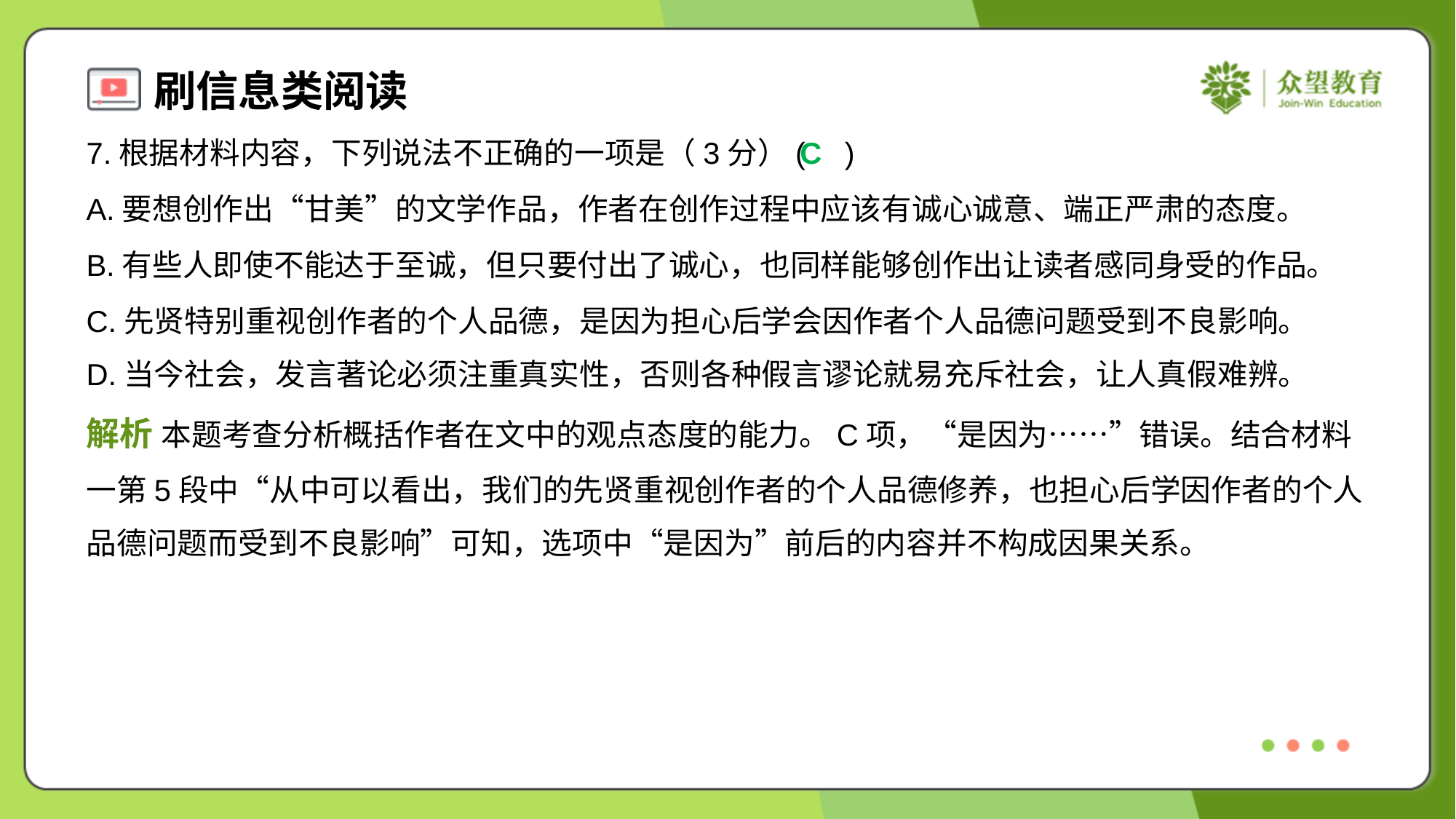

7.根据材料内容，下列说法不正确的一项是（3分）(     )
C
A.要想创作出“甘美”的文学作品，作者在创作过程中应该有诚心诚意、端正严肃的态度。
B.有些人即使不能达于至诚，但只要付出了诚心，也同样能够创作出让读者感同身受的作品。
C.先贤特别重视创作者的个人品德，是因为担心后学会因作者个人品德问题受到不良影响。
D.当今社会，发言著论必须注重真实性，否则各种假言谬论就易充斥社会，让人真假难辨。
解析 本题考查分析概括作者在文中的观点态度的能力。C项，“是因为……”错误。结合材料
一第5段中“从中可以看出，我们的先贤重视创作者的个人品德修养，也担心后学因作者的个人
品德问题而受到不良影响”可知，选项中“是因为”前后的内容并不构成因果关系。